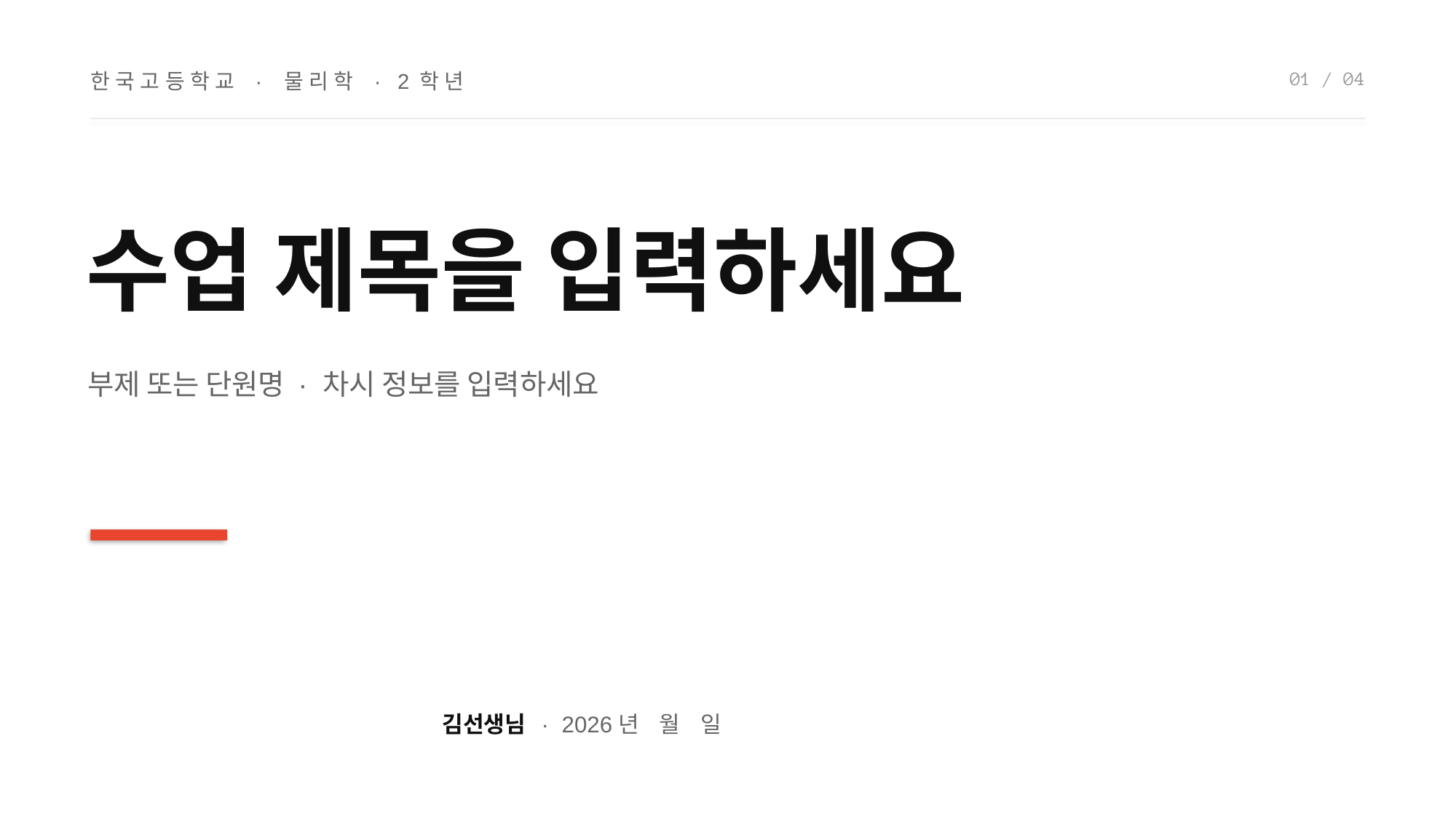

01 / 04
한국고등학교 · 물리학 · 2학년

수업 제목을 입력하세요
부제 또는 단원명 · 차시 정보를 입력하세요

김선생님  ·  2026년    월    일